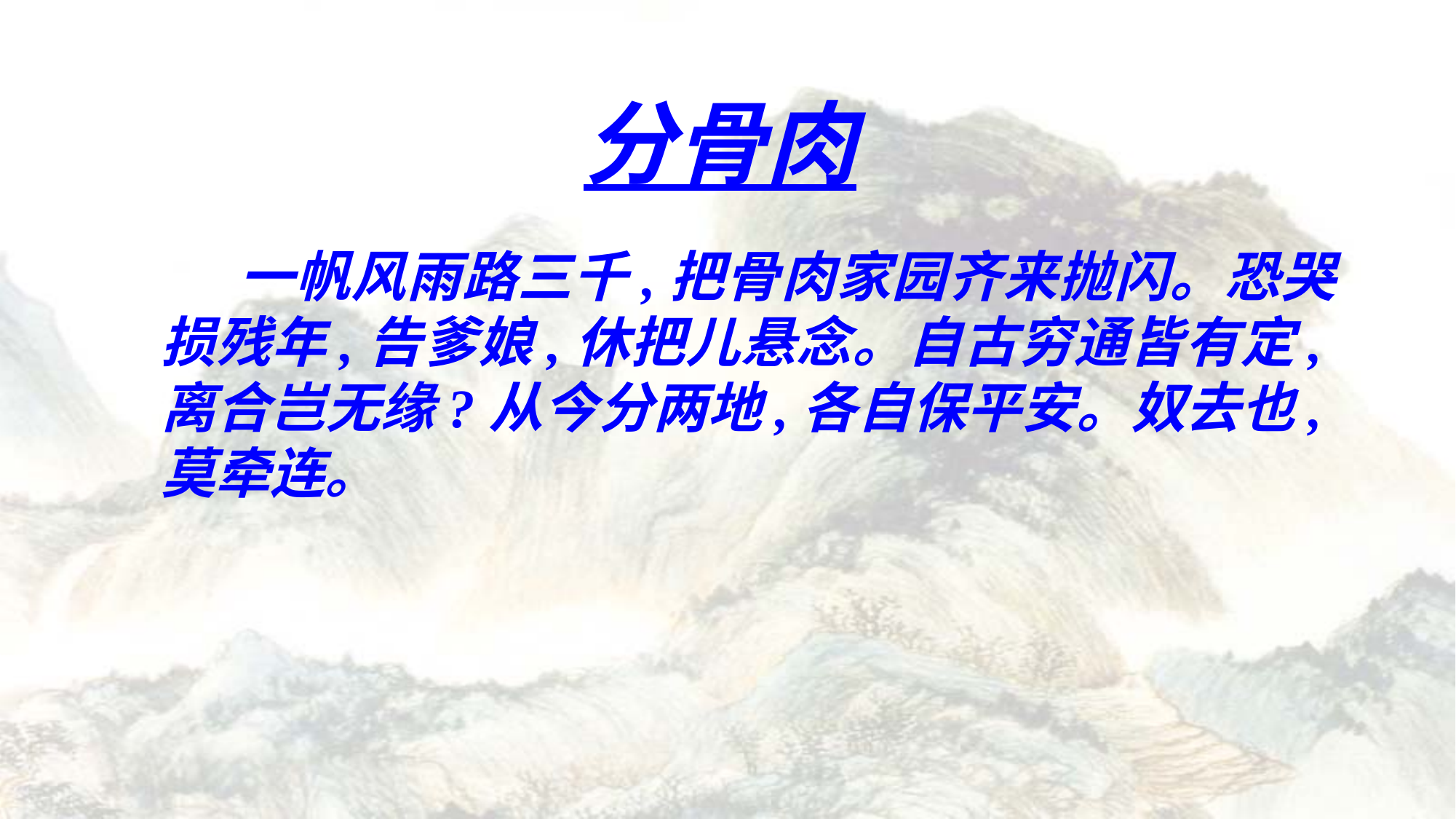

# 分骨肉
         一帆风雨路三千,把骨肉家园齐来抛闪。恐哭损残年,告爹娘,休把儿悬念。自古穷通皆有定,离合岂无缘?从今分两地,各自保平安。奴去也,莫牵连。

61